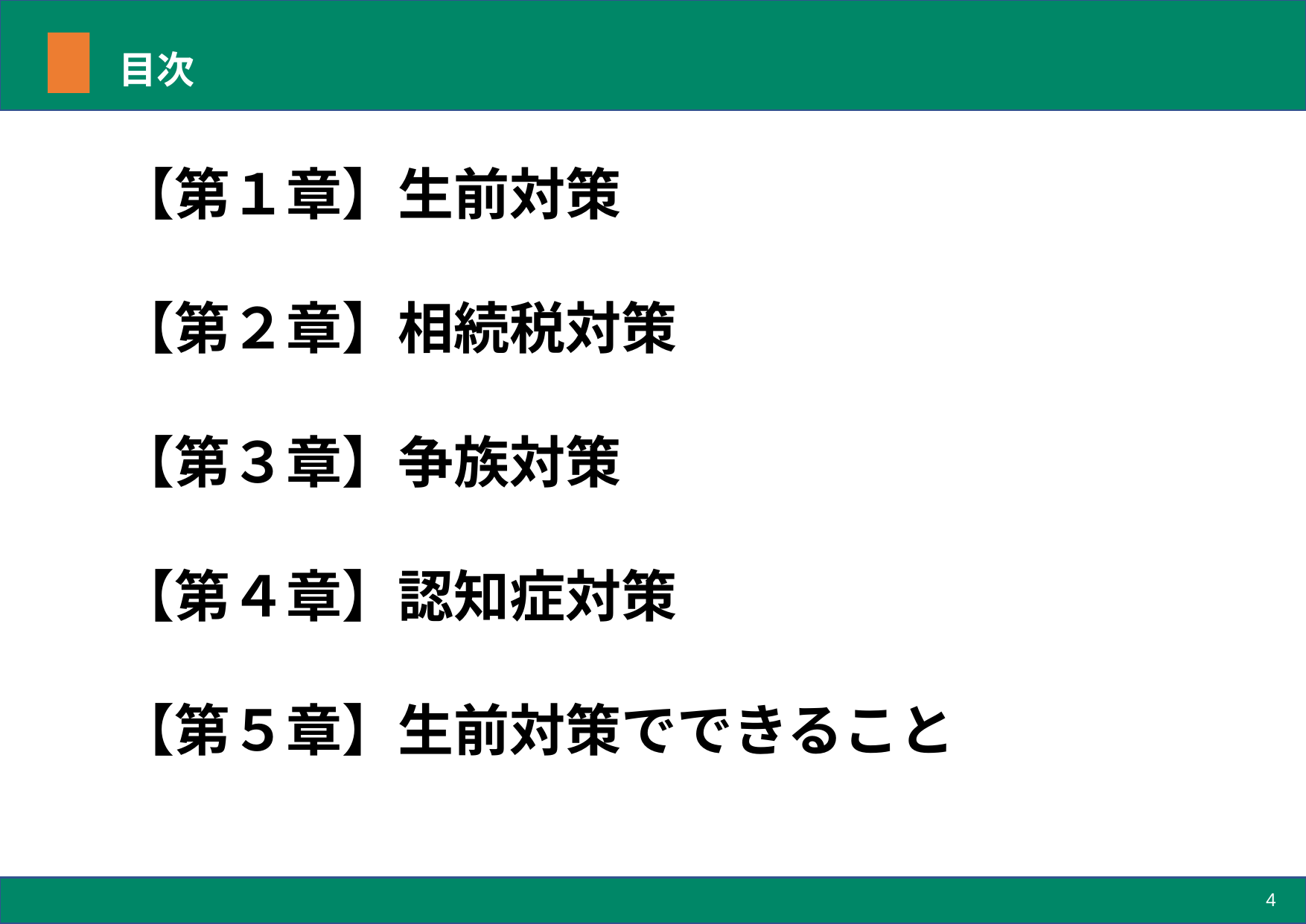

# 目次
【第１章】生前対策

【第２章】相続税対策

【第３章】争族対策

【第４章】認知症対策

【第５章】生前対策でできること
4